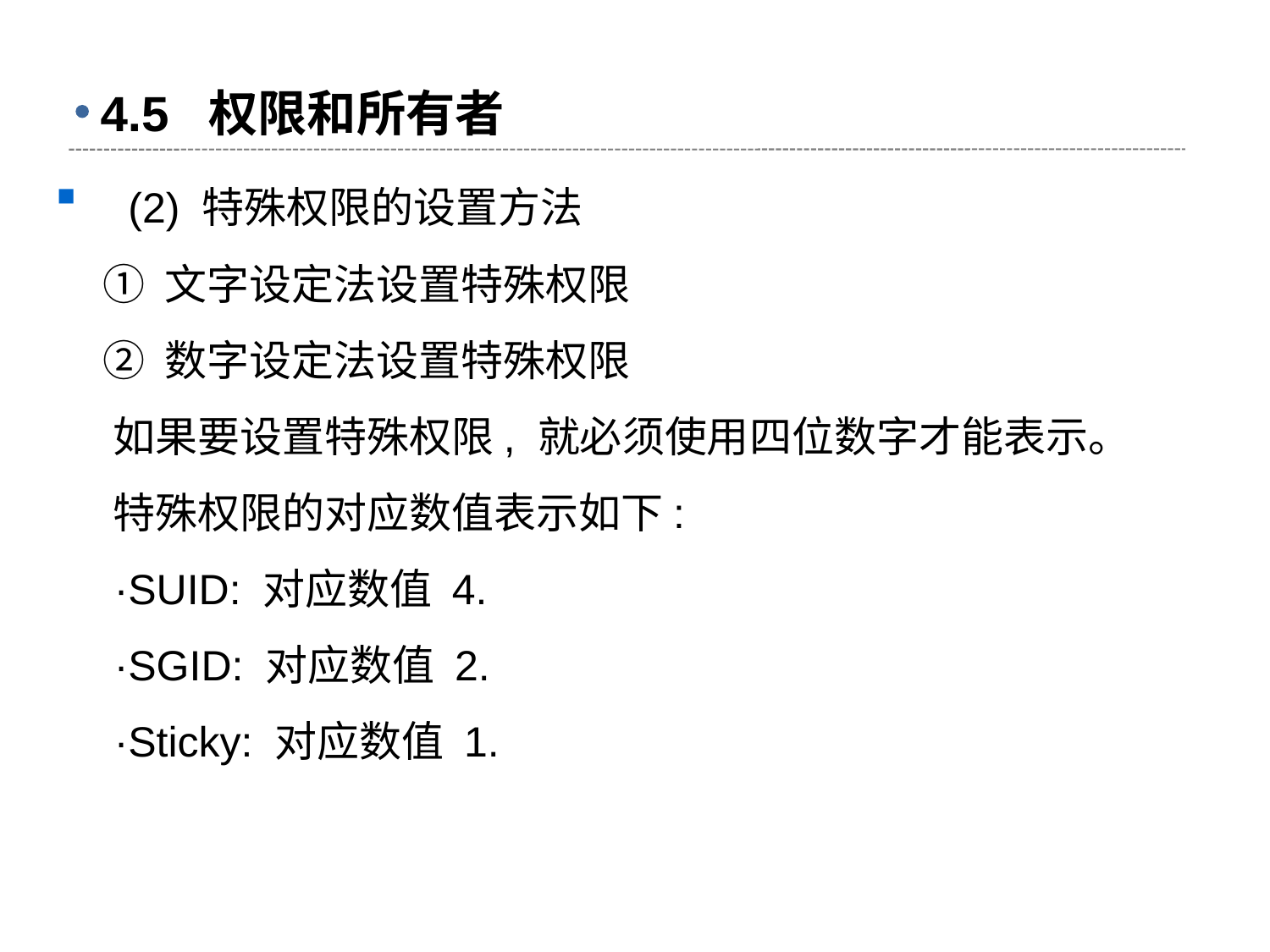

# 4.5  权限和所有者
  (2) 特殊权限的设置方法
     ① 文字设定法设置特殊权限
     ② 数字设定法设置特殊权限
     如果要设置特殊权限, 就必须使用四位数字才能表示。
     特殊权限的对应数值表示如下:
     ·SUID: 对应数值 4.
     ·SGID: 对应数值 2.
     ·Sticky: 对应数值 1.